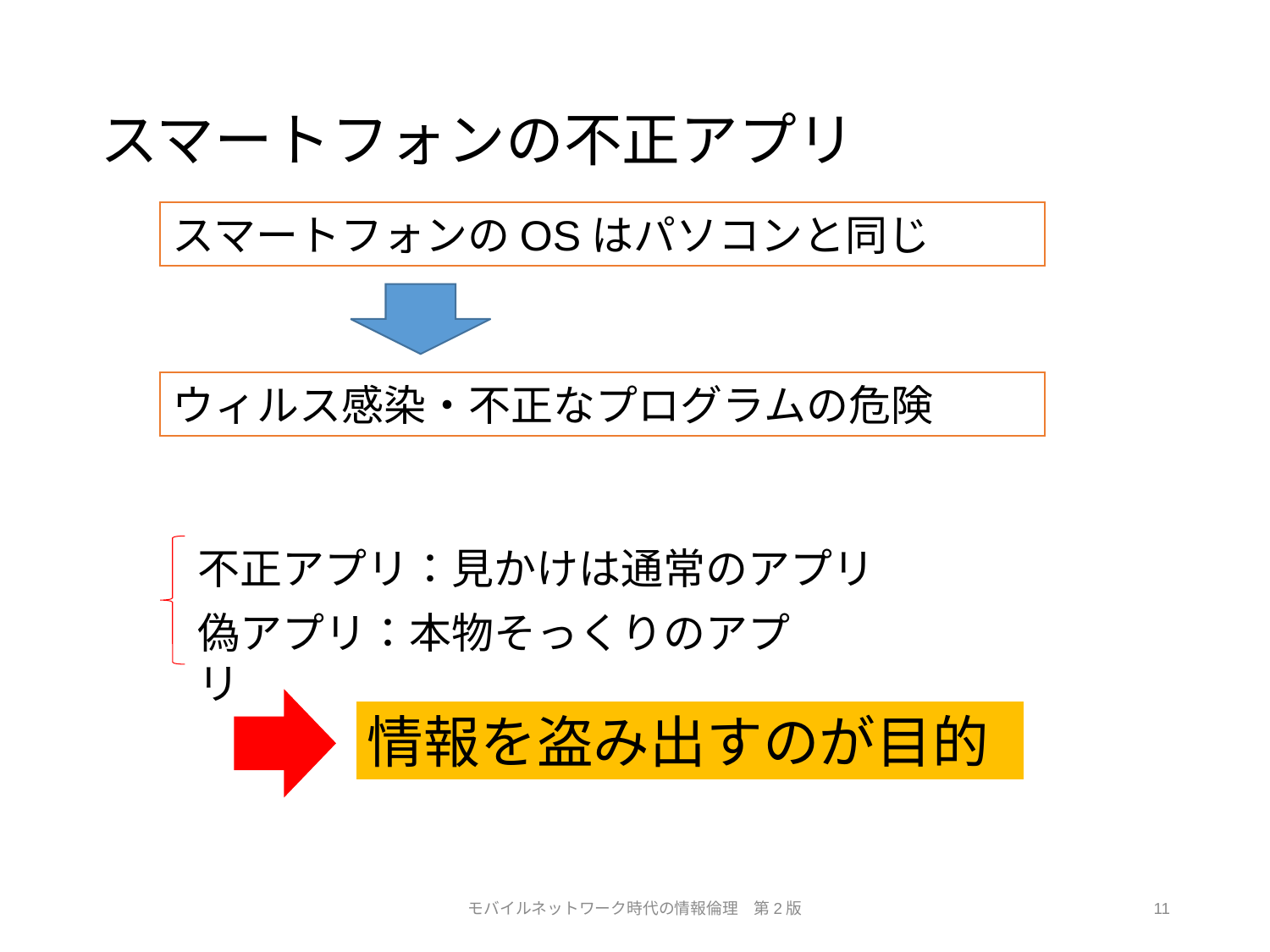

# スマートフォンの不正アプリ
スマートフォンのOSはパソコンと同じ

ウィルス感染・不正なプログラムの危険

不正アプリ：見かけは通常のアプリ
偽アプリ：本物そっくりのアプリ

情報を盗み出すのが目的
モバイルネットワーク時代の情報倫理　第2版
11